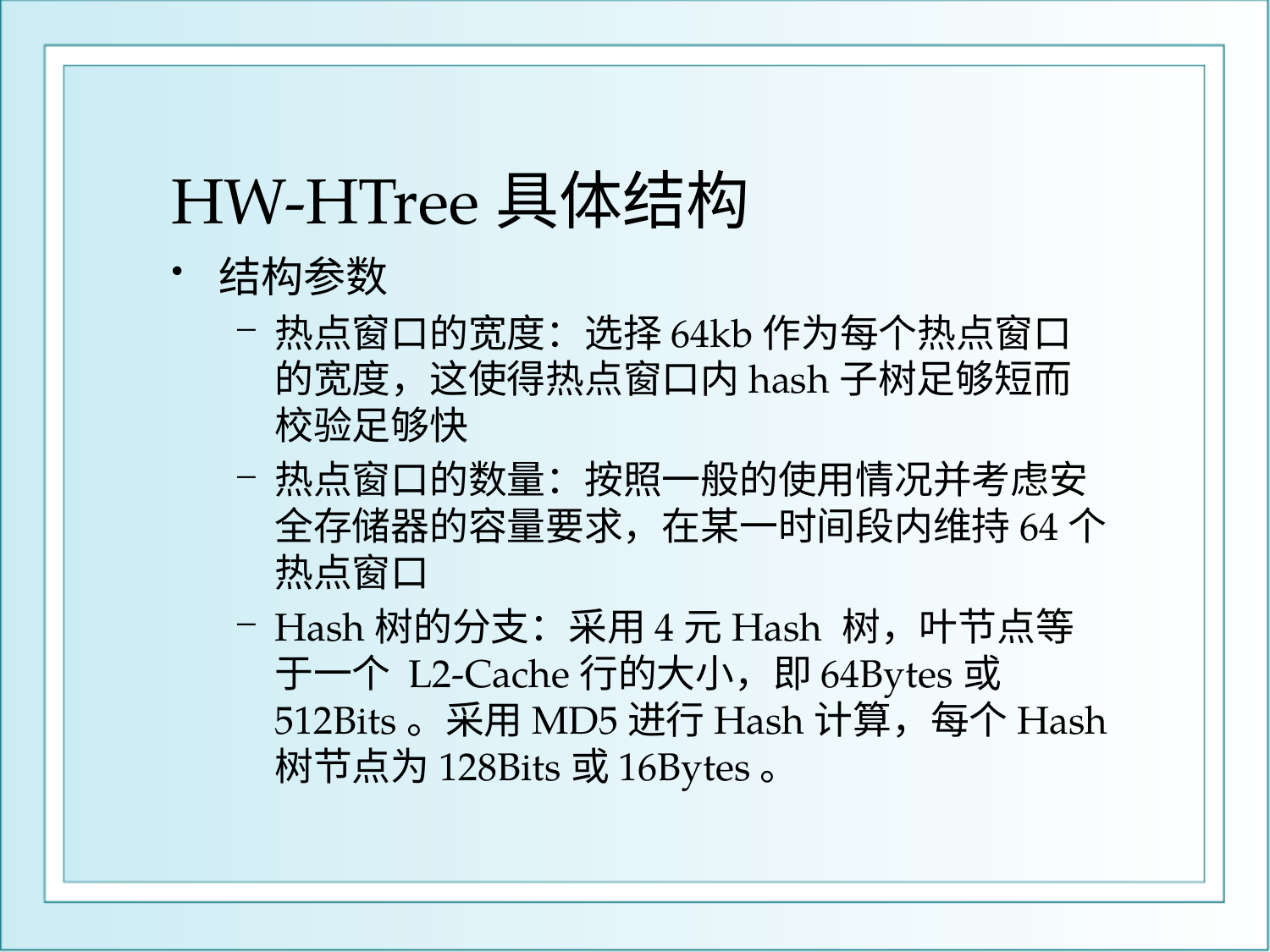

# HW-HTree具体结构
结构参数
热点窗口的宽度：选择64kb作为每个热点窗口的宽度，这使得热点窗口内hash子树足够短而校验足够快
热点窗口的数量：按照一般的使用情况并考虑安全存储器的容量要求，在某一时间段内维持64个热点窗口
Hash树的分支：采用4元Hash 树，叶节点等于一个 L2-Cache行的大小，即64Bytes或512Bits。采用MD5进行Hash计算，每个Hash树节点为128Bits或16Bytes。